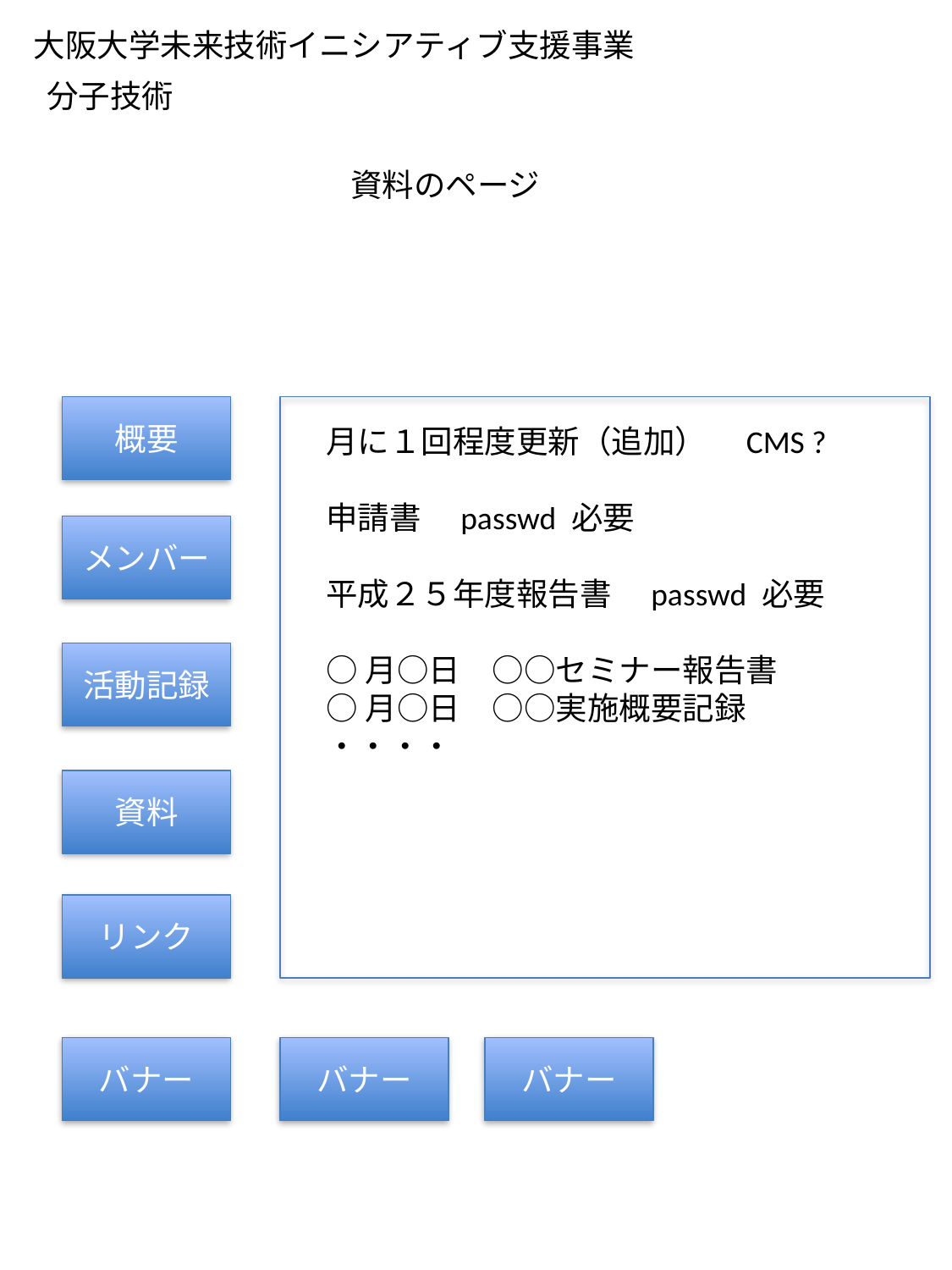

大阪大学未来技術イニシアティブ支援事業
分子技術
資料のページ
概要

月に１回程度更新（追加）　CMS ?

申請書　passwd 必要

平成２５年度報告書　passwd 必要

○月○日　○○セミナー報告書
○月○日　○○実施概要記録
・・・・
メンバー
活動記録
資料
リンク
バナー
バナー
バナー